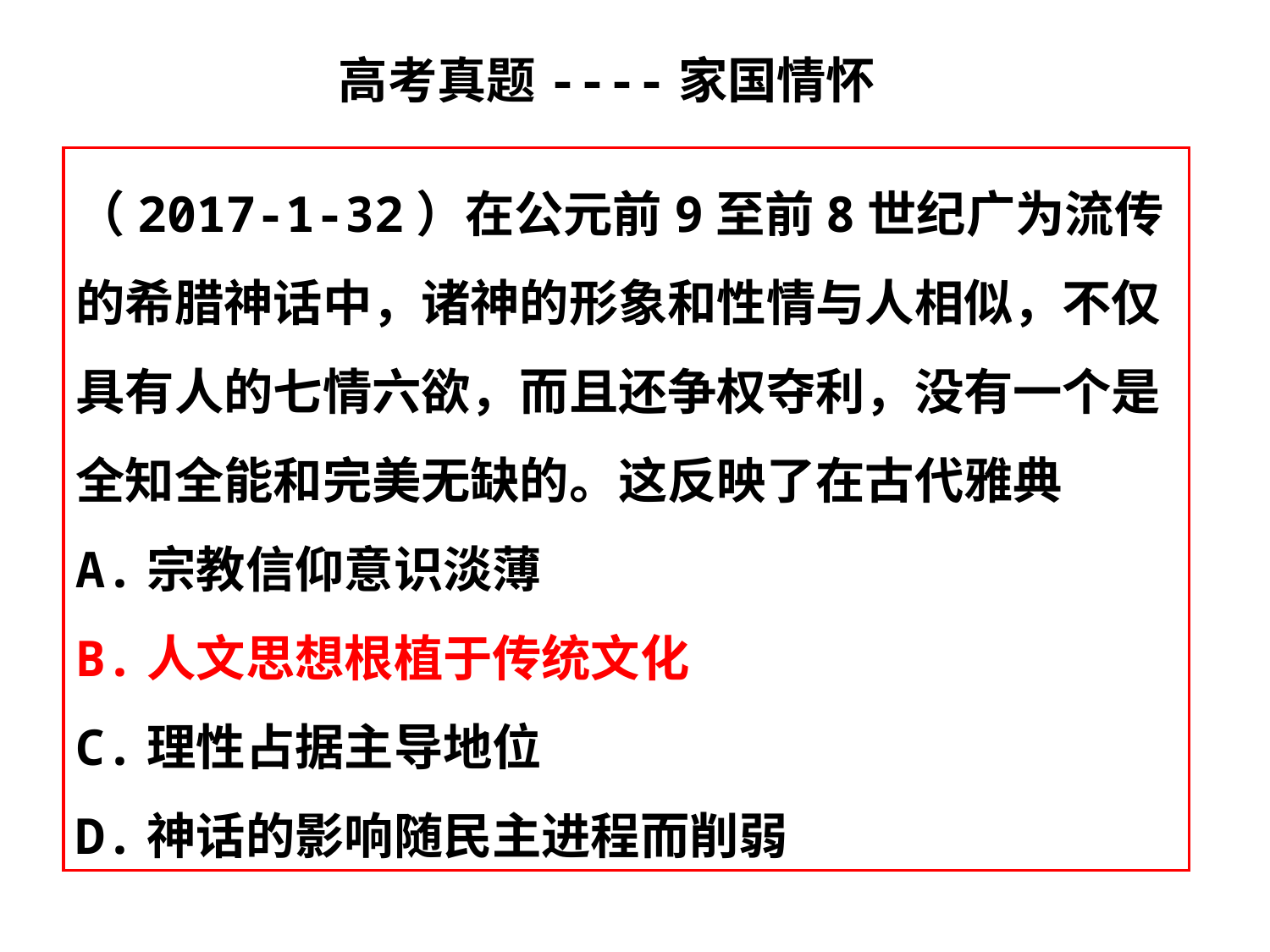

高考真题----家国情怀
（2017-1-32）在公元前9至前8世纪广为流传的希腊神话中，诸神的形象和性情与人相似，不仅具有人的七情六欲，而且还争权夺利，没有一个是全知全能和完美无缺的。这反映了在古代雅典
A.宗教信仰意识淡薄
B.人文思想根植于传统文化
C.理性占据主导地位
D.神话的影响随民主进程而削弱